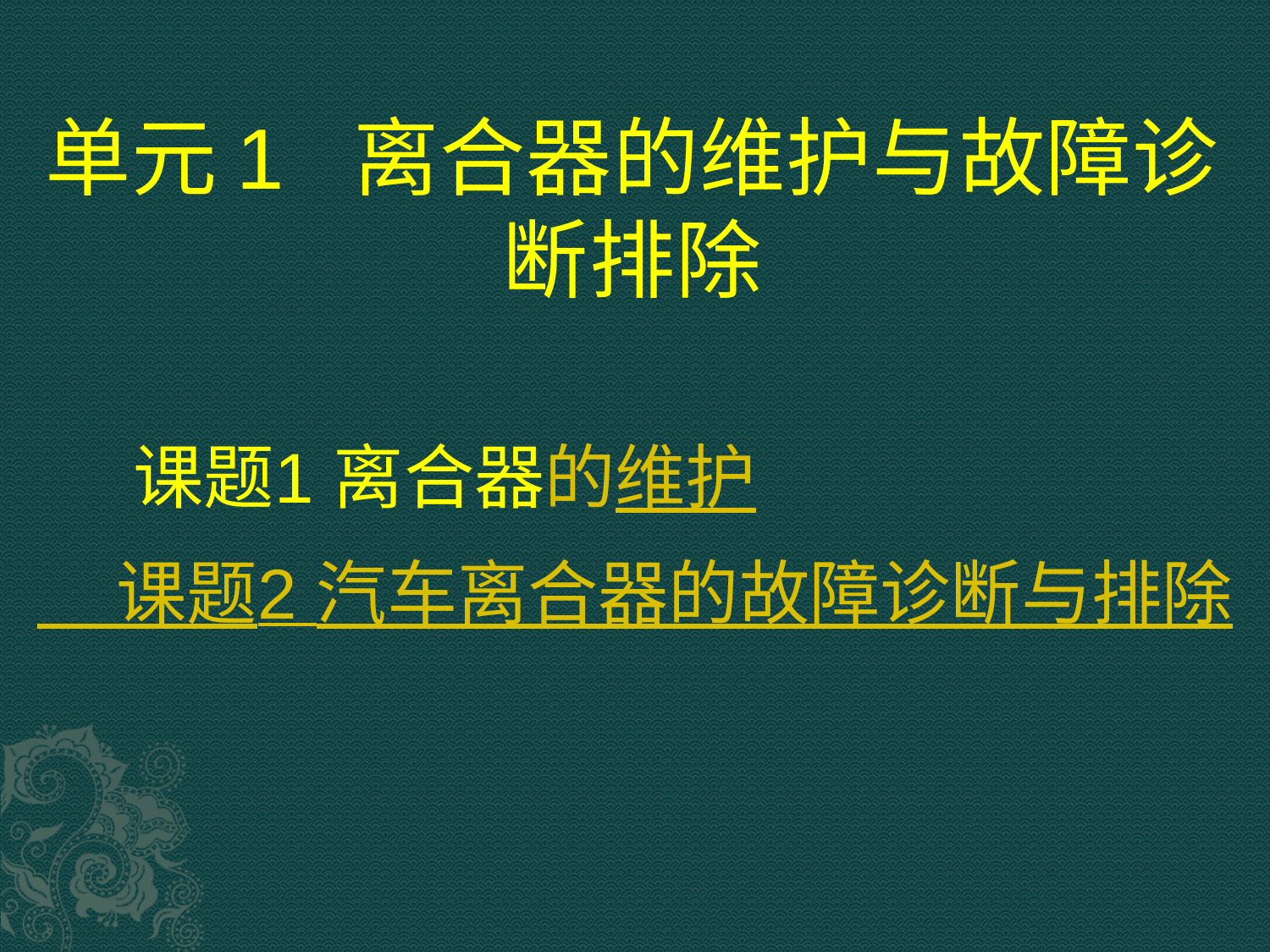

# 单元1  离合器的维护与故障诊断排除
     课题1 离合器的维护
     课题2 汽车离合器的故障诊断与排除